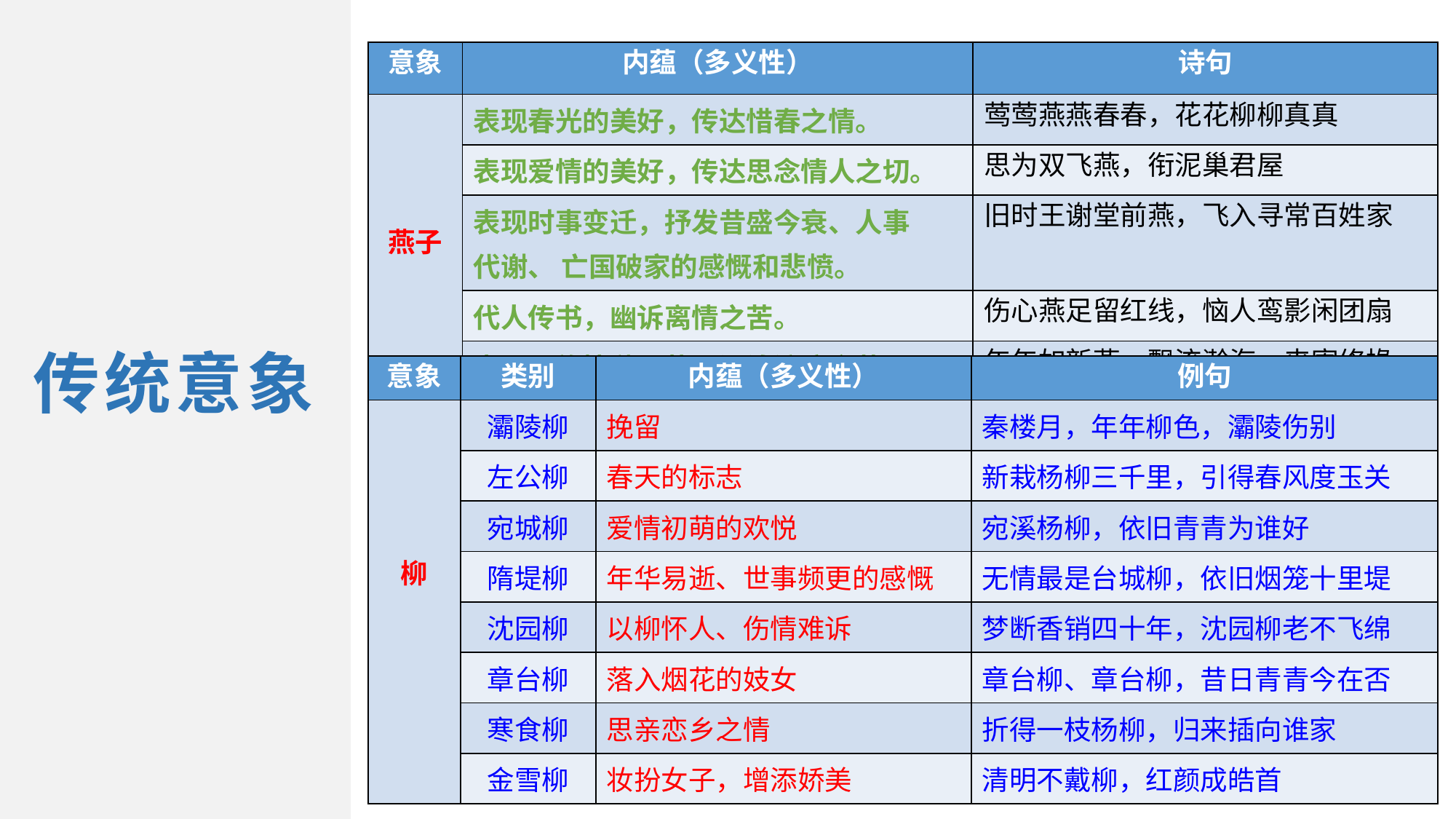

| 意象 | 内蕴（多义性） | 诗句 |
| --- | --- | --- |
| 燕子 | 表现春光的美好，传达惜春之情。 | 莺莺燕燕春春，花花柳柳真真 |
|  | 表现爱情的美好，传达思念情人之切。 | 思为双飞燕，衔泥巢君屋 |
|  | 表现时事变迁，抒发昔盛今衰、人事 代谢、 亡国破家的感慨和悲愤。 | 旧时王谢堂前燕，飞入寻常百姓家 |
|  | 代人传书，幽诉离情之苦。 | 伤心燕足留红线，恼人鸾影闲团扇 |
|  | 表现羁旅情愁，状写漂泊流浪之苦。 | 年年如新燕，飘流瀚海，来寄修椽 |
传统意象
| 意象 | 类别 | 内蕴（多义性） | 例句 |
| --- | --- | --- | --- |
| 柳 | 灞陵柳 | 挽留 | 秦楼月，年年柳色，灞陵伤别 |
|  | 左公柳 | 春天的标志 | 新栽杨柳三千里，引得春风度玉关 |
|  | 宛城柳 | 爱情初萌的欢悦 | 宛溪杨柳，依旧青青为谁好 |
|  | 隋堤柳 | 年华易逝、世事频更的感慨 | 无情最是台城柳，依旧烟笼十里堤 |
|  | 沈园柳 | 以柳怀人、伤情难诉 | 梦断香销四十年，沈园柳老不飞绵 |
|  | 章台柳 | 落入烟花的妓女 | 章台柳、章台柳，昔日青青今在否 |
|  | 寒食柳 | 思亲恋乡之情 | 折得一枝杨柳，归来插向谁家 |
|  | 金雪柳 | 妆扮女子，增添娇美 | 清明不戴柳，红颜成皓首 |